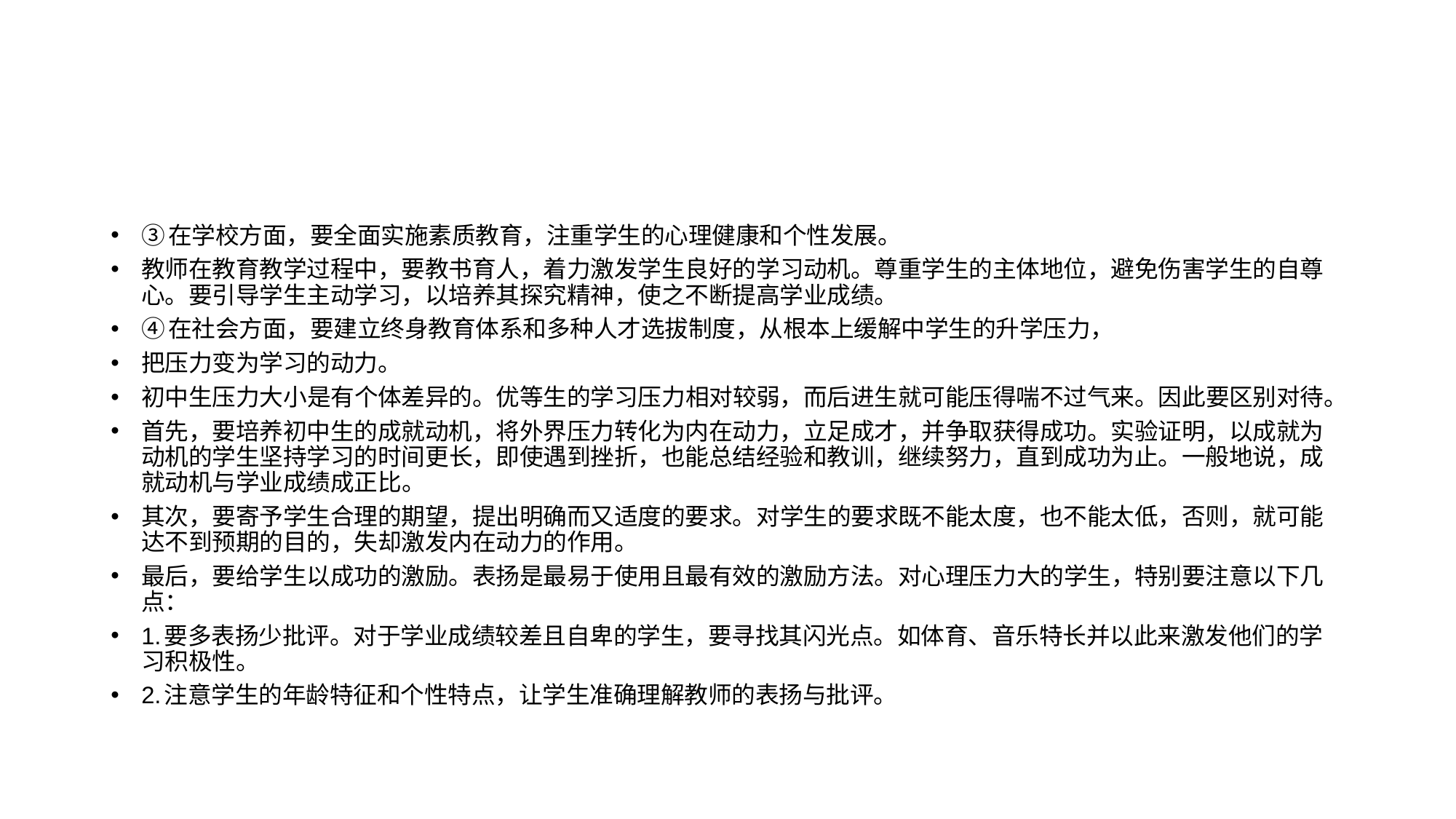

#
③在学校方面，要全面实施素质教育，注重学生的心理健康和个性发展。
教师在教育教学过程中，要教书育人，着力激发学生良好的学习动机。尊重学生的主体地位，避免伤害学生的自尊心。要引导学生主动学习，以培养其探究精神，使之不断提高学业成绩。
④在社会方面，要建立终身教育体系和多种人才选拔制度，从根本上缓解中学生的升学压力，
把压力变为学习的动力。
初中生压力大小是有个体差异的。优等生的学习压力相对较弱，而后进生就可能压得喘不过气来。因此要区别对待。
首先，要培养初中生的成就动机，将外界压力转化为内在动力，立足成才，并争取获得成功。实验证明，以成就为动机的学生坚持学习的时间更长，即使遇到挫折，也能总结经验和教训，继续努力，直到成功为止。一般地说，成就动机与学业成绩成正比。
其次，要寄予学生合理的期望，提出明确而又适度的要求。对学生的要求既不能太度，也不能太低，否则，就可能达不到预期的目的，失却激发内在动力的作用。
最后，要给学生以成功的激励。表扬是最易于使用且最有效的激励方法。对心理压力大的学生，特别要注意以下几点：
1.要多表扬少批评。对于学业成绩较差且自卑的学生，要寻找其闪光点。如体育、音乐特长并以此来激发他们的学习积极性。
2.注意学生的年龄特征和个性特点，让学生准确理解教师的表扬与批评。